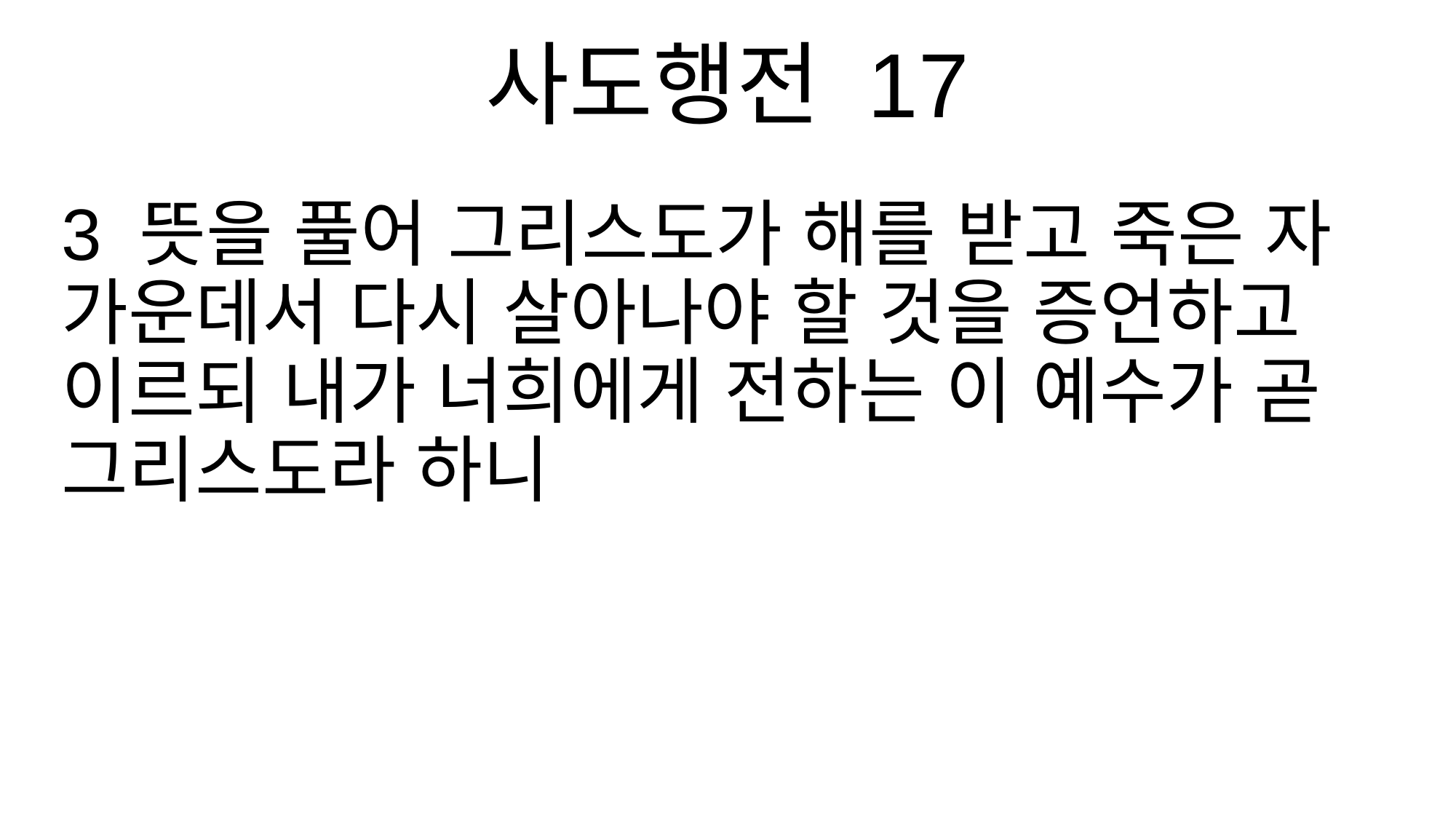

사도행전 17
3 뜻을 풀어 그리스도가 해를 받고 죽은 자 가운데서 다시 살아나야 할 것을 증언하고 이르되 내가 너희에게 전하는 이 예수가 곧 그리스도라 하니